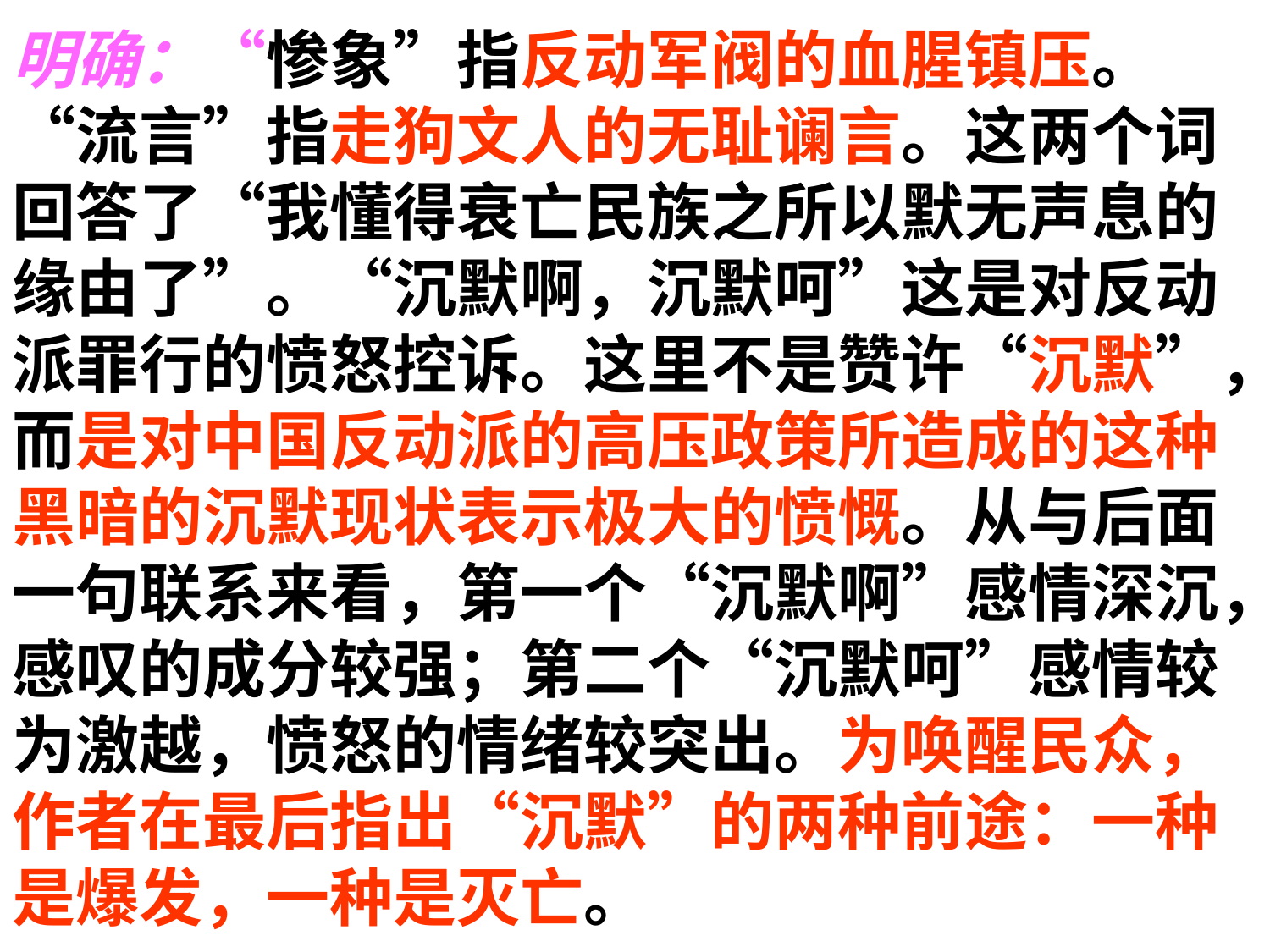

明确：“惨象”指反动军阀的血腥镇压。“流言”指走狗文人的无耻谰言。这两个词回答了“我懂得衰亡民族之所以默无声息的缘由了”。“沉默啊，沉默呵”这是对反动派罪行的愤怒控诉。这里不是赞许“沉默”，而是对中国反动派的高压政策所造成的这种黑暗的沉默现状表示极大的愤慨。从与后面一句联系来看，第一个“沉默啊”感情深沉，感叹的成分较强；第二个“沉默呵”感情较为激越，愤怒的情绪较突出。为唤醒民众，作者在最后指出“沉默”的两种前途：一种是爆发，一种是灭亡。